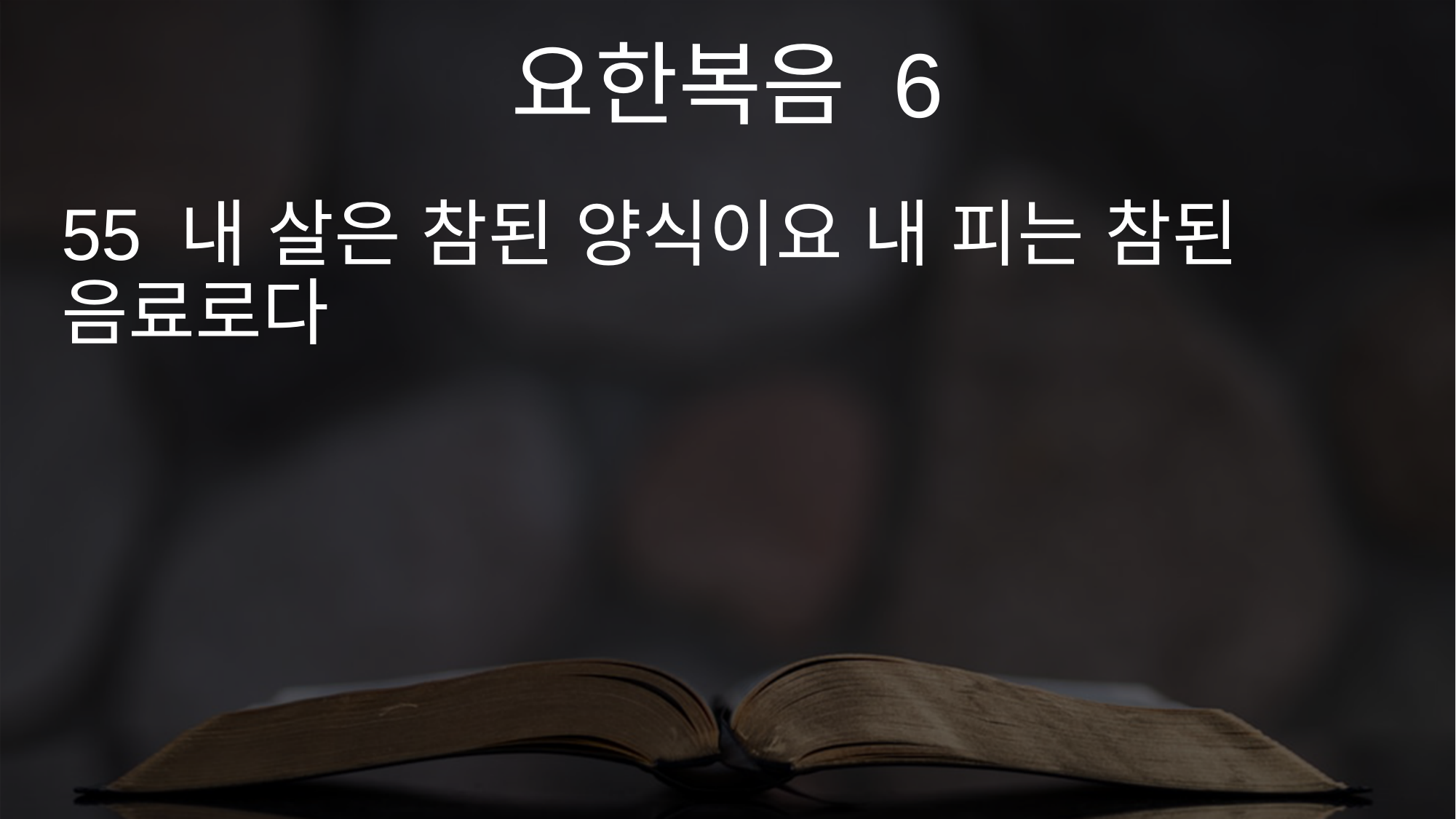

요한복음 6
55 내 살은 참된 양식이요 내 피는 참된 음료로다